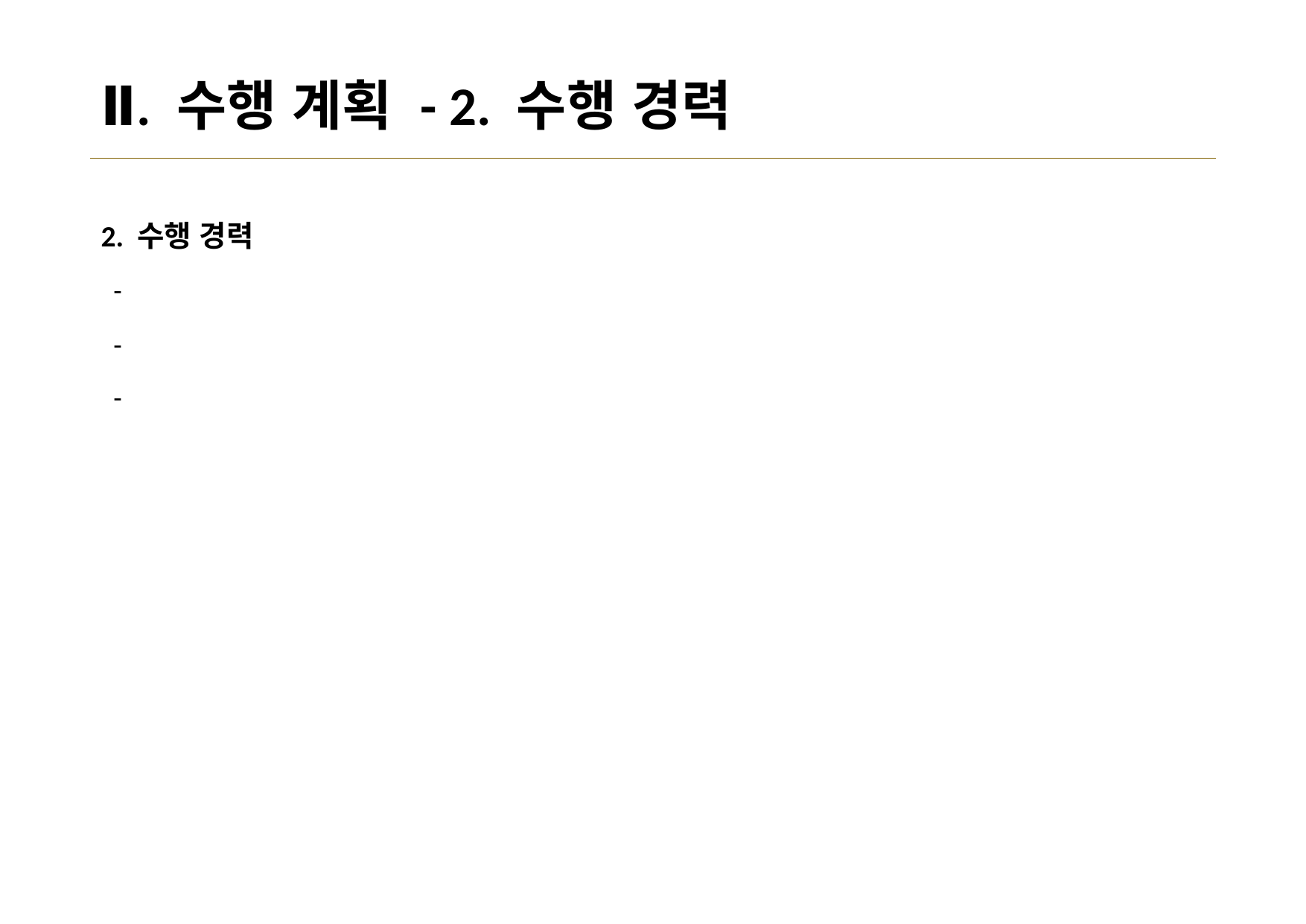

# Ⅱ. 수행 계획 - 2. 수행 경력
2. 수행 경력
  -
  -
  -